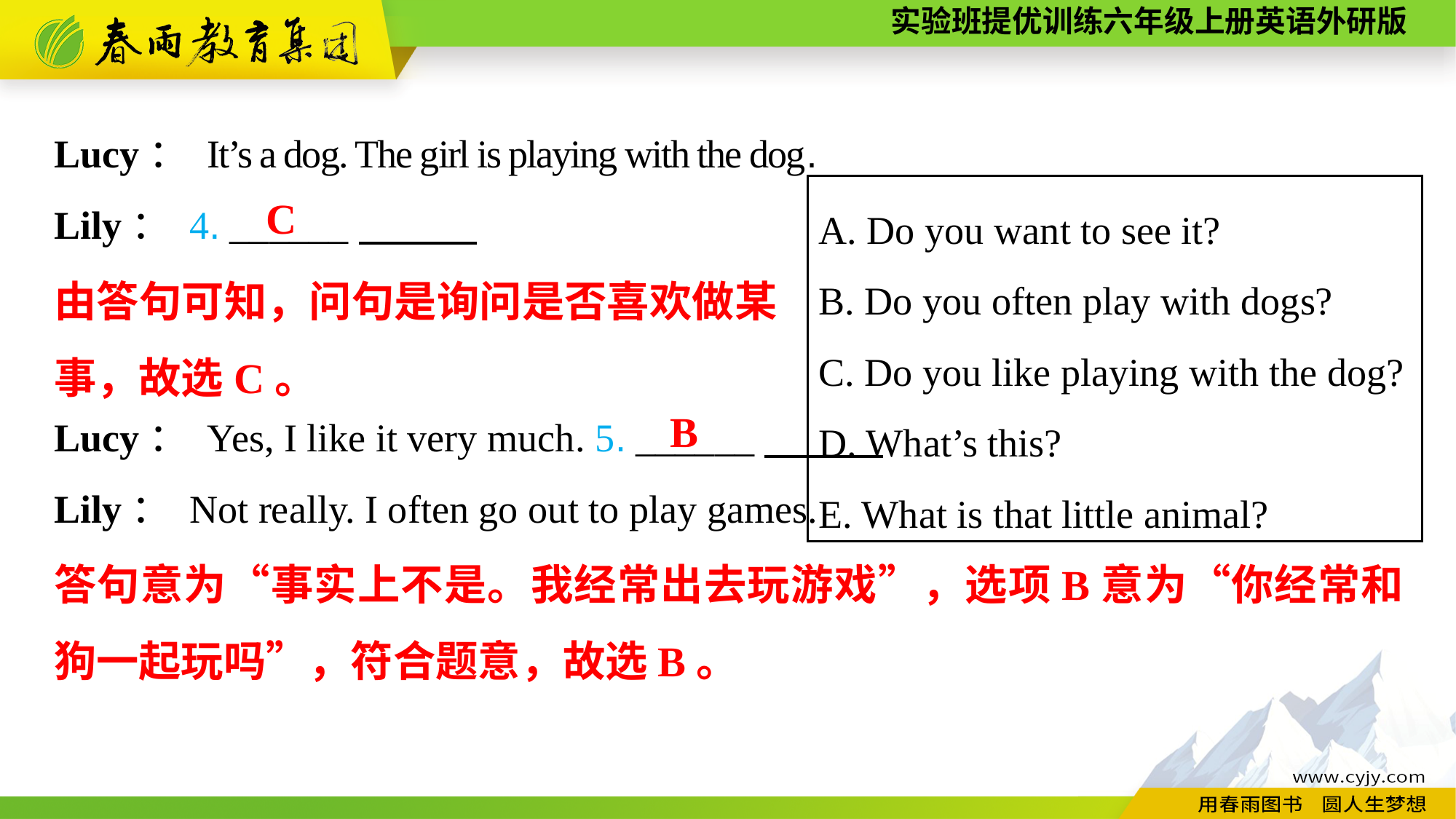

Lucy： It’s a dog. The girl is playing with the dog.
Lily： 4. ______

Lucy： Yes, I like it very much. 5. ______
Lily： Not really. I often go out to play games.
A. Do you want to see it?
B. Do you often play with dogs?
C. Do you like playing with the dog?
D. What’s this?
E. What is that little animal?
C
由答句可知，问句是询问是否喜欢做某事，故选C。
B
答句意为“事实上不是。我经常出去玩游戏”，选项B意为“你经常和狗一起玩吗”，符合题意，故选B。